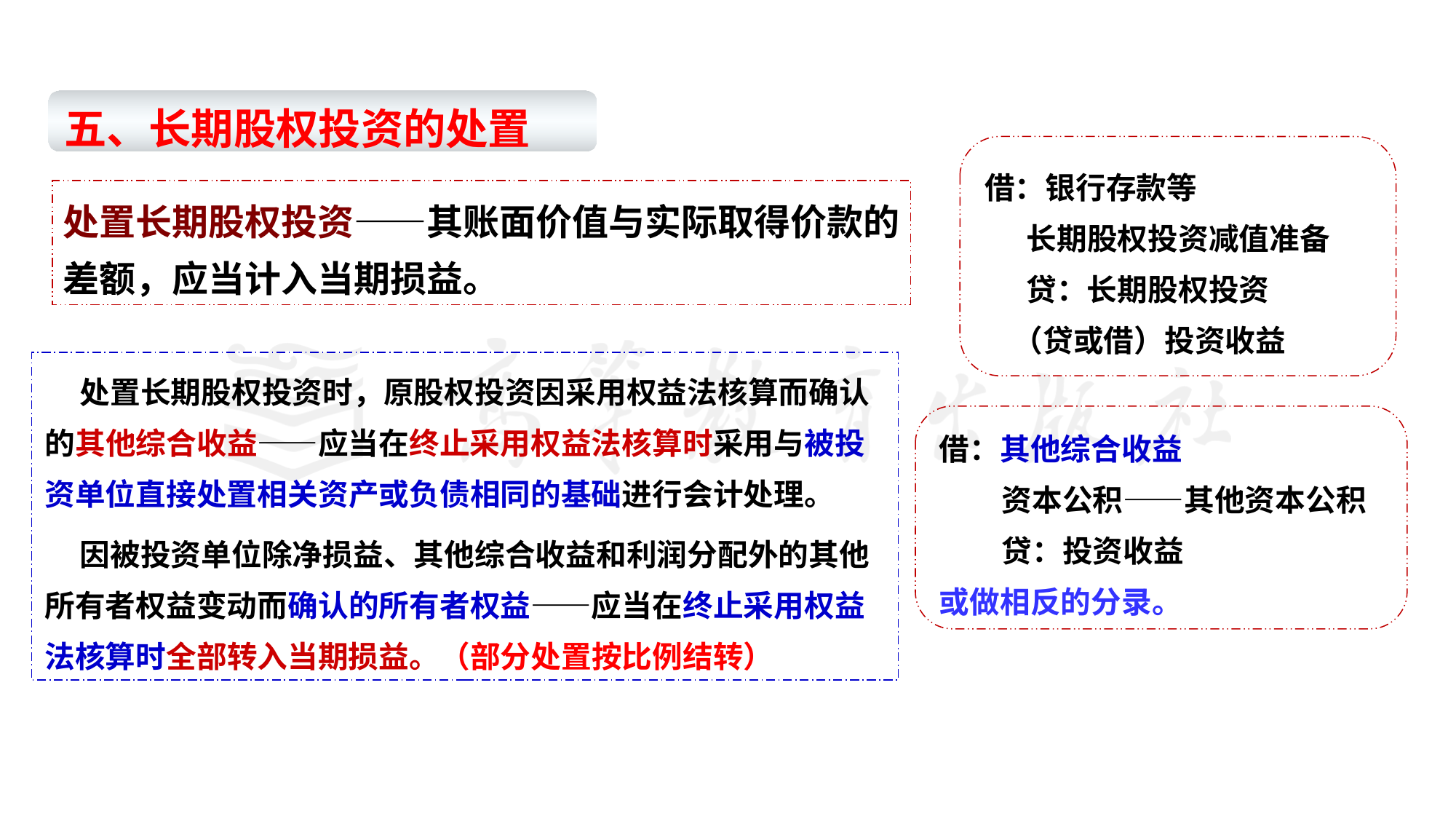

#
五、长期股权投资的处置
借：银行存款等
     长期股权投资减值准备
     贷：长期股权投资
   （贷或借）投资收益
处置长期股权投资——其账面价值与实际取得价款的差额，应当计入当期损益。
    处置长期股权投资时，原股权投资因采用权益法核算而确认的其他综合收益——应当在终止采用权益法核算时采用与被投资单位直接处置相关资产或负债相同的基础进行会计处理。
    因被投资单位除净损益、其他综合收益和利润分配外的其他所有者权益变动而确认的所有者权益——应当在终止采用权益法核算时全部转入当期损益。（部分处置按比例结转）
借：其他综合收益
        资本公积——其他资本公积
        贷：投资收益
或做相反的分录。